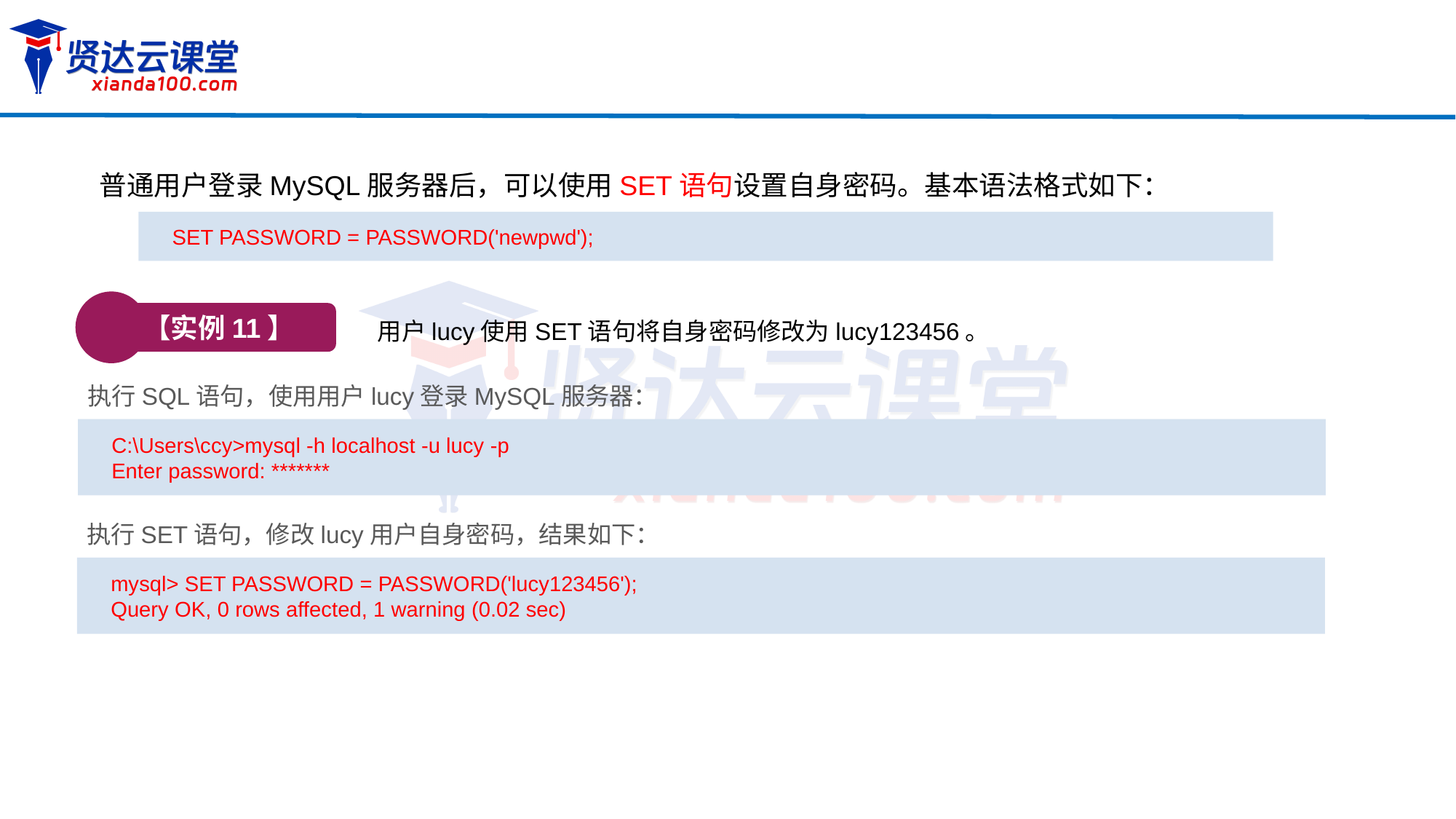

普通用户登录MySQL服务器后，可以使用SET语句设置自身密码。基本语法格式如下：

SET PASSWORD = PASSWORD('newpwd');

【实例11】
用户lucy使用SET语句将自身密码修改为lucy123456。
执行SQL语句，使用用户lucy登录MySQL服务器：

C:\Users\ccy>mysql -h localhost -u lucy -p
Enter password: *******
执行SET语句，修改lucy用户自身密码，结果如下：

mysql> SET PASSWORD = PASSWORD('lucy123456');
Query OK, 0 rows affected, 1 warning (0.02 sec)